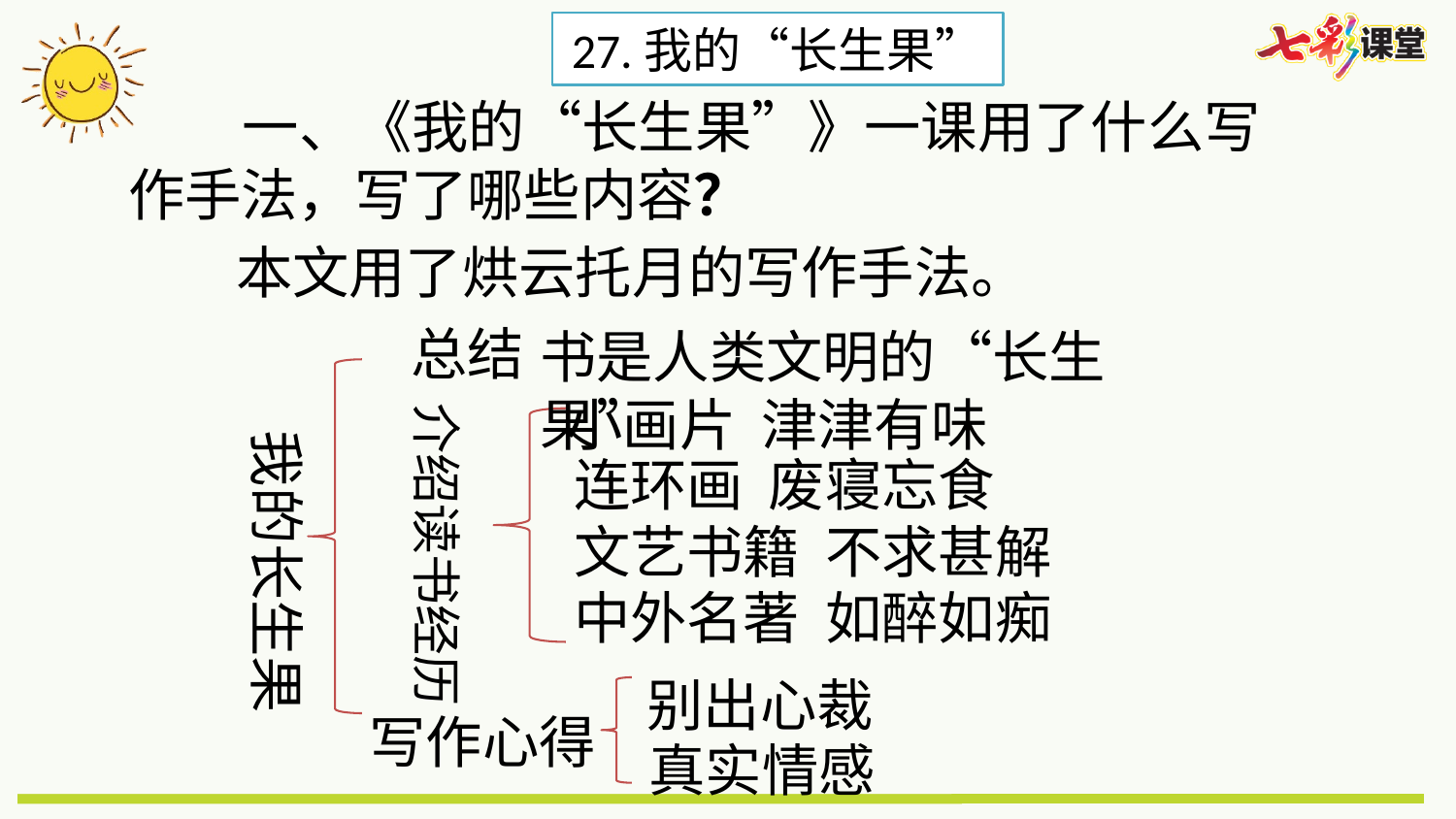

27.我的“长生果”
        一、《我的“长生果”》一课用了什么写作手法，写了哪些内容？
本文用了烘云托月的写作手法。
总结
书是人类文明的“长生果”

小画片  津津有味
介绍读书经历

我的长生果
连环画  废寝忘食
文艺书籍  不求甚解
中外名著  如醉如痴
别出心裁

写作心得
真实情感